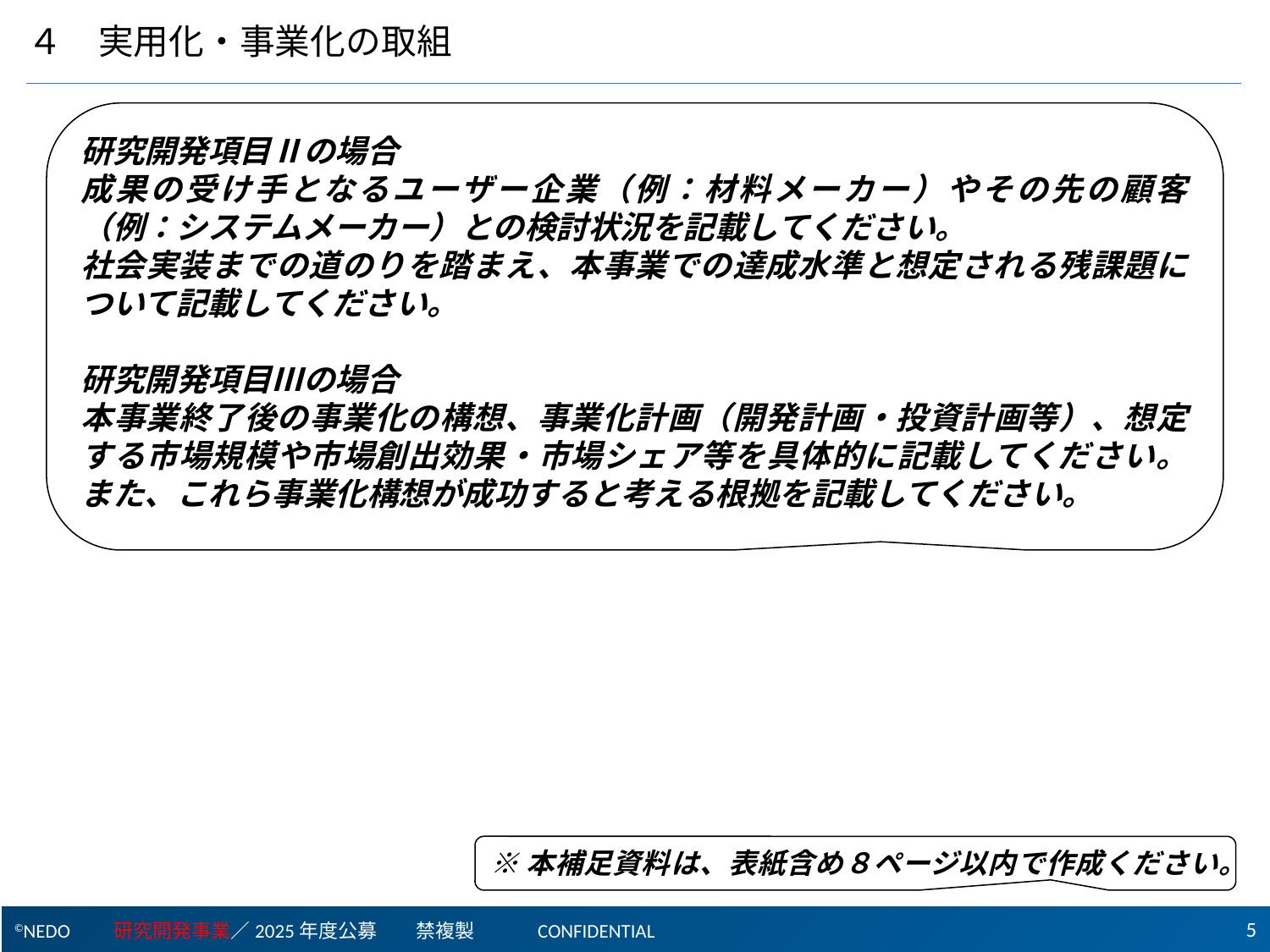

４　実用化・事業化の取組
研究開発項目Ⅱの場合
成果の受け手となるユーザー企業（例：材料メーカー）やその先の顧客（例：システムメーカー）との検討状況を記載してください。
社会実装までの道のりを踏まえ、本事業での達成水準と想定される残課題について記載してください。

研究開発項目Ⅲの場合
本事業終了後の事業化の構想、事業化計画（開発計画・投資計画等）、想定する市場規模や市場創出効果・市場シェア等を具体的に記載してください。また、これら事業化構想が成功すると考える根拠を記載してください。
※本補足資料は、表紙含め８ページ以内で作成ください。
5